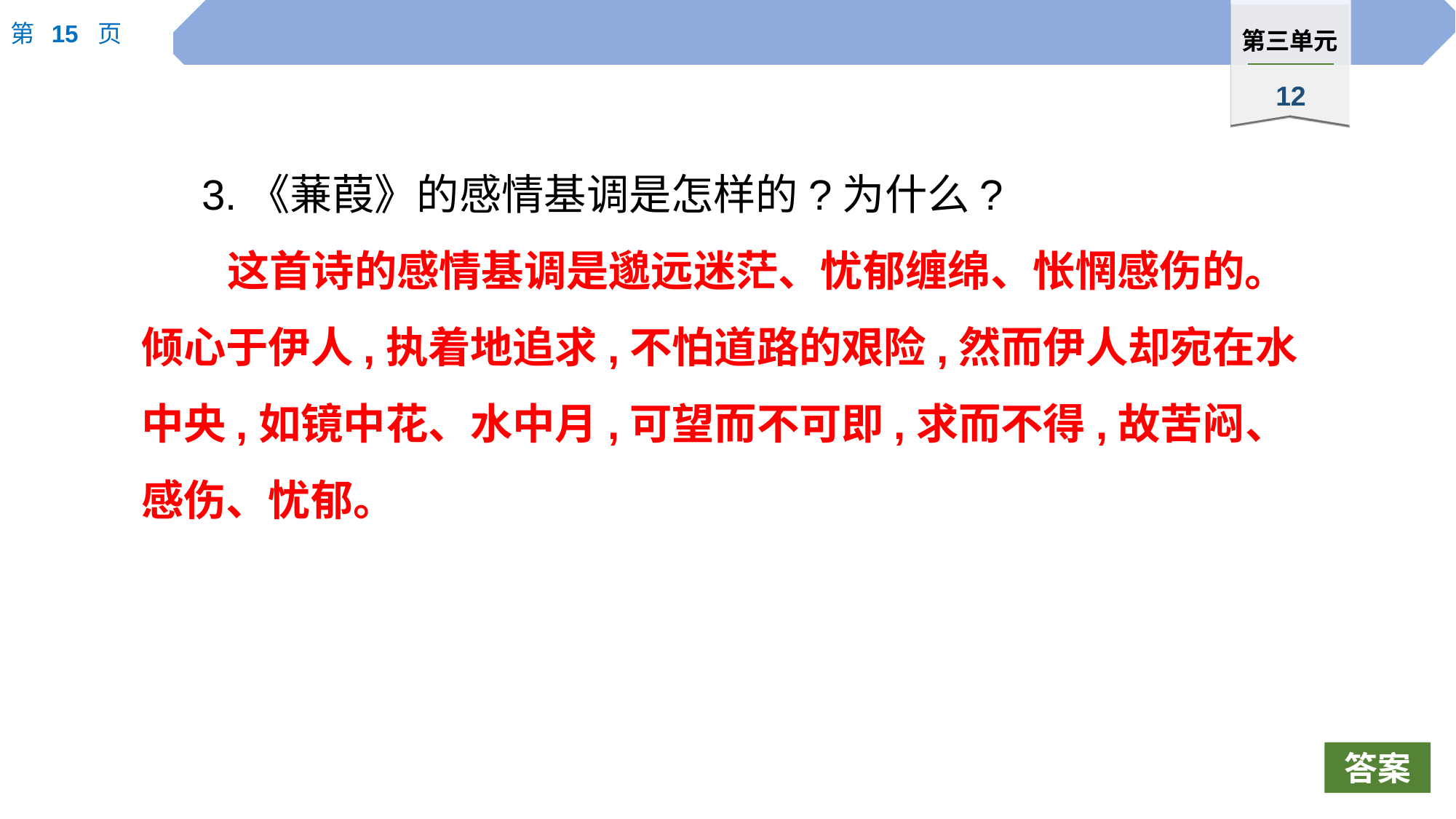

3.《蒹葭》的感情基调是怎样的?为什么?
这首诗的感情基调是邈远迷茫、忧郁缠绵、怅惘感伤的。倾心于伊人,执着地追求,不怕道路的艰险,然而伊人却宛在水中央,如镜中花、水中月,可望而不可即,求而不得,故苦闷、感伤、忧郁。
答案